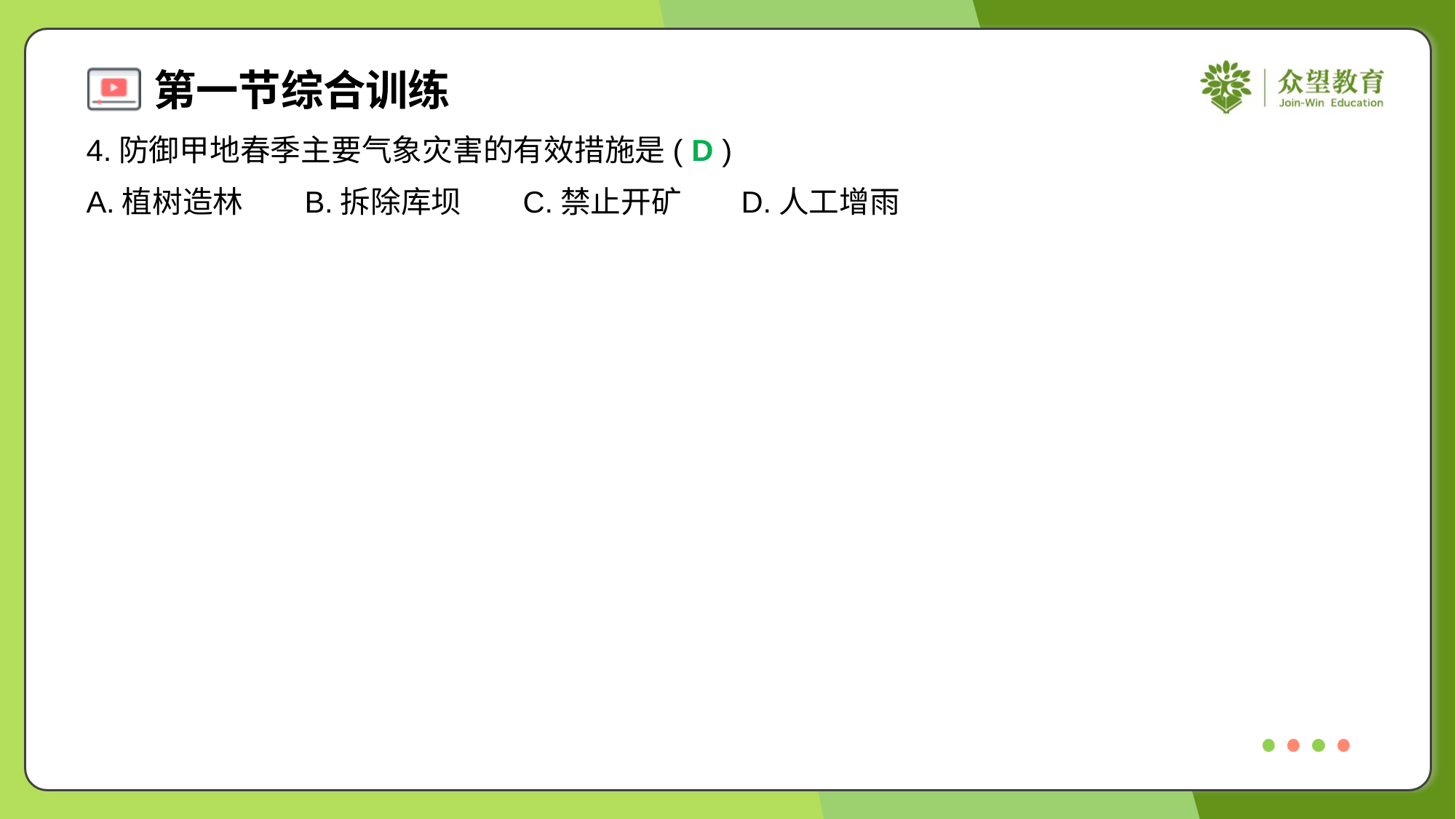

4.防御甲地春季主要气象灾害的有效措施是(     )
D
A.植树造林	B.拆除库坝	C.禁止开矿	D.人工增雨